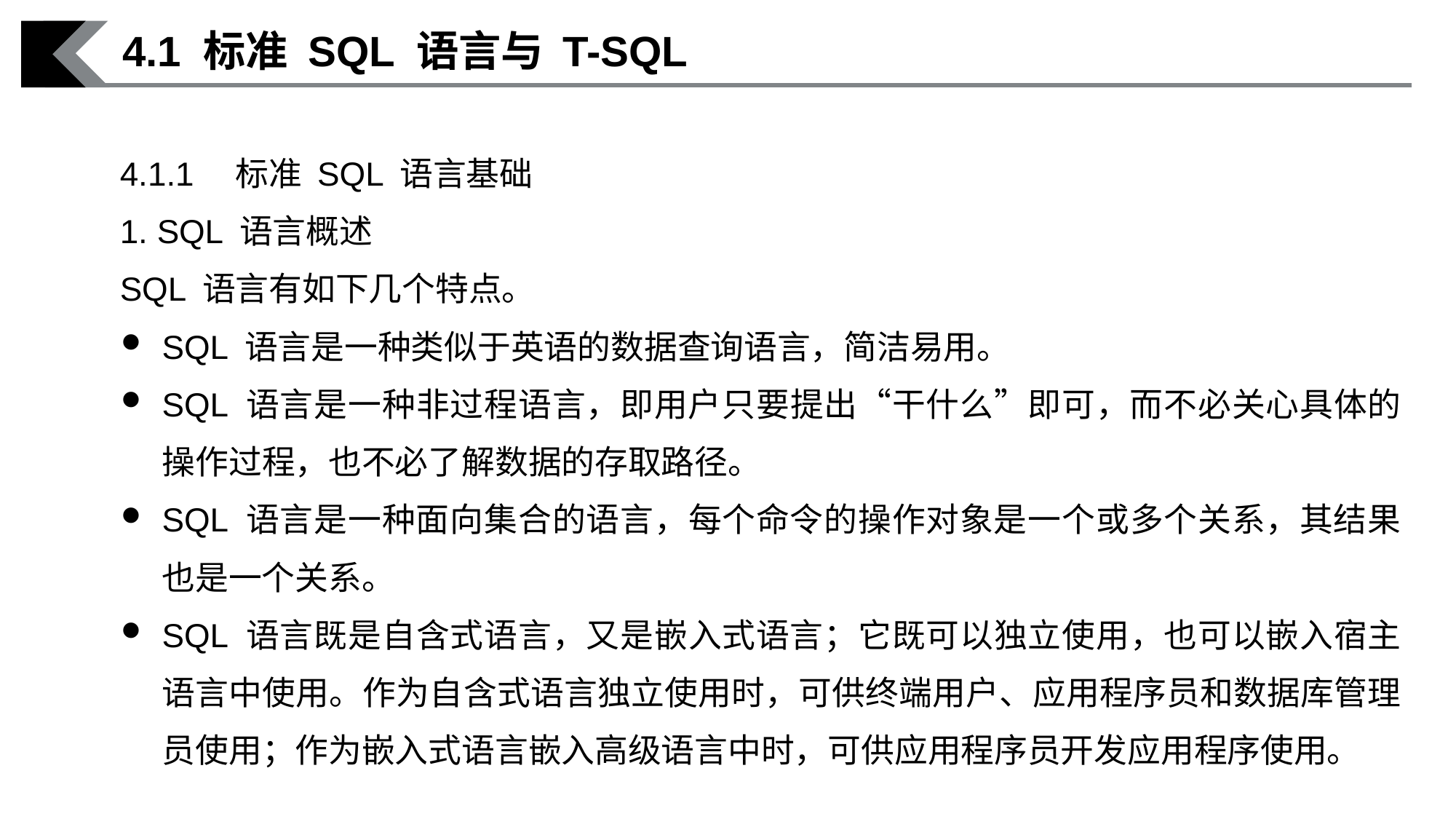

4.1 标准 SQL 语言与 T-SQL
4.1.1　标准 SQL 语言基础
1. SQL 语言概述
SQL 语言有如下几个特点。
SQL 语言是一种类似于英语的数据查询语言，简洁易用。
SQL 语言是一种非过程语言，即用户只要提出“干什么”即可，而不必关心具体的操作过程，也不必了解数据的存取路径。
SQL 语言是一种面向集合的语言，每个命令的操作对象是一个或多个关系，其结果也是一个关系。
SQL 语言既是自含式语言，又是嵌入式语言；它既可以独立使用，也可以嵌入宿主语言中使用。作为自含式语言独立使用时，可供终端用户、应用程序员和数据库管理员使用；作为嵌入式语言嵌入高级语言中时，可供应用程序员开发应用程序使用。